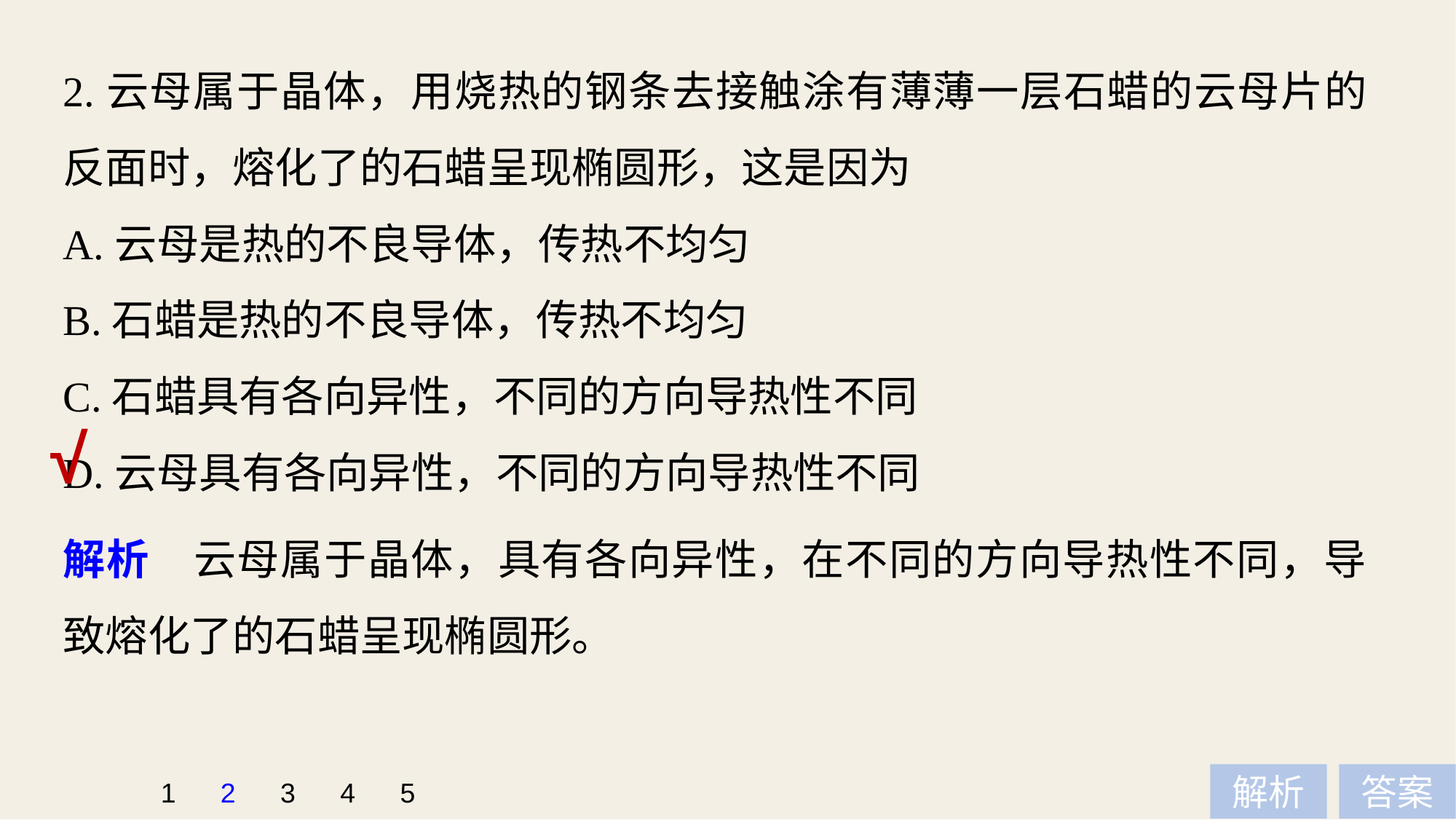

2.云母属于晶体，用烧热的钢条去接触涂有薄薄一层石蜡的云母片的反面时，熔化了的石蜡呈现椭圆形，这是因为
A.云母是热的不良导体，传热不均匀
B.石蜡是热的不良导体，传热不均匀
C.石蜡具有各向异性，不同的方向导热性不同
D.云母具有各向异性，不同的方向导热性不同
√
解析　云母属于晶体，具有各向异性，在不同的方向导热性不同，导致熔化了的石蜡呈现椭圆形。
1
2
3
4
5
解析
答案